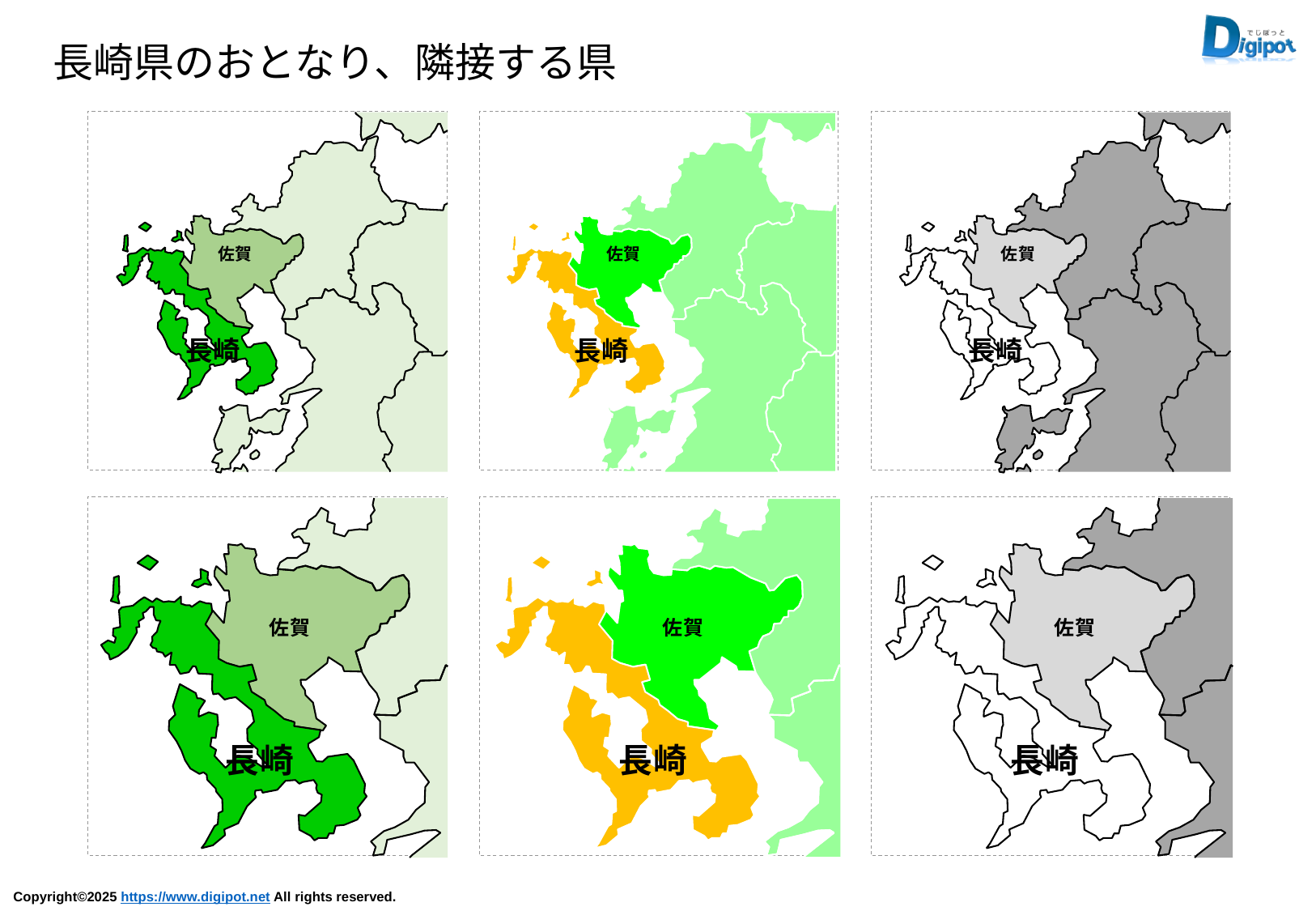

長崎県のおとなり、隣接する県

佐賀
長崎

佐賀
長崎

佐賀
長崎

佐賀
長崎

佐賀
長崎

佐賀
長崎